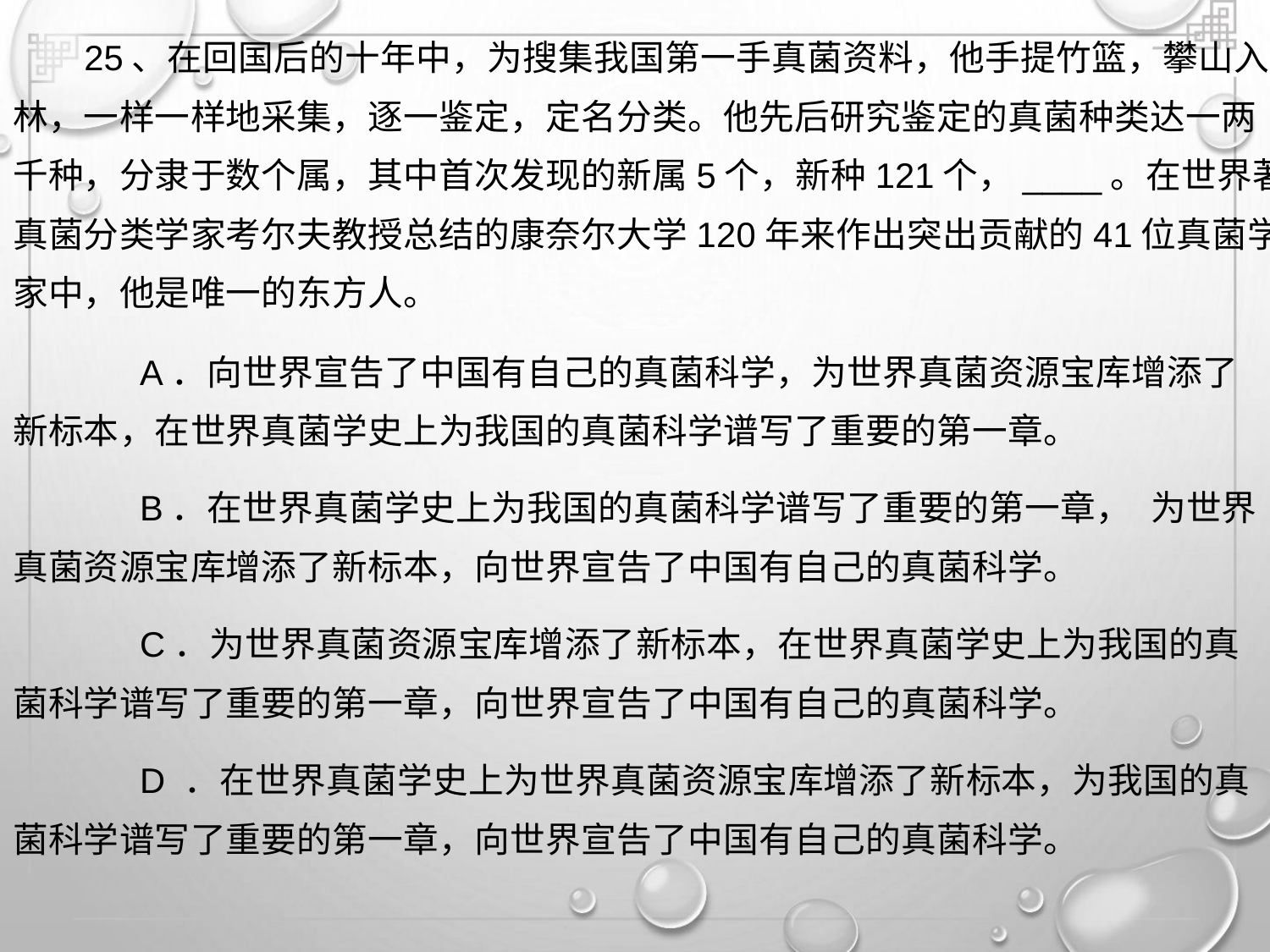

25、在回国后的十年中，为搜集我国第一手真菌资料，他手提竹篮，攀山入
林，一样一样地采集，逐一鉴定，定名分类。他先后研究鉴定的真菌种类达一两
千种，分隶于数个属，其中首次发现的新属5个，新种121个，____。在世界著名
真菌分类学家考尔夫教授总结的康奈尔大学120年来作出突出贡献的41位真菌学
家中，他是唯一的东方人。
A．向世界宣告了中国有自己的真菌科学，为世界真菌资源宝库增添了
新标本，在世界真菌学史上为我国的真菌科学谱写了重要的第一章。
B．在世界真菌学史上为我国的真菌科学谱写了重要的第一章， 为世界
真菌资源宝库增添了新标本，向世界宣告了中国有自己的真菌科学。
C．为世界真菌资源宝库增添了新标本，在世界真菌学史上为我国的真
菌科学谱写了重要的第一章，向世界宣告了中国有自己的真菌科学。
D ．在世界真菌学史上为世界真菌资源宝库增添了新标本，为我国的真
菌科学谱写了重要的第一章，向世界宣告了中国有自己的真菌科学。